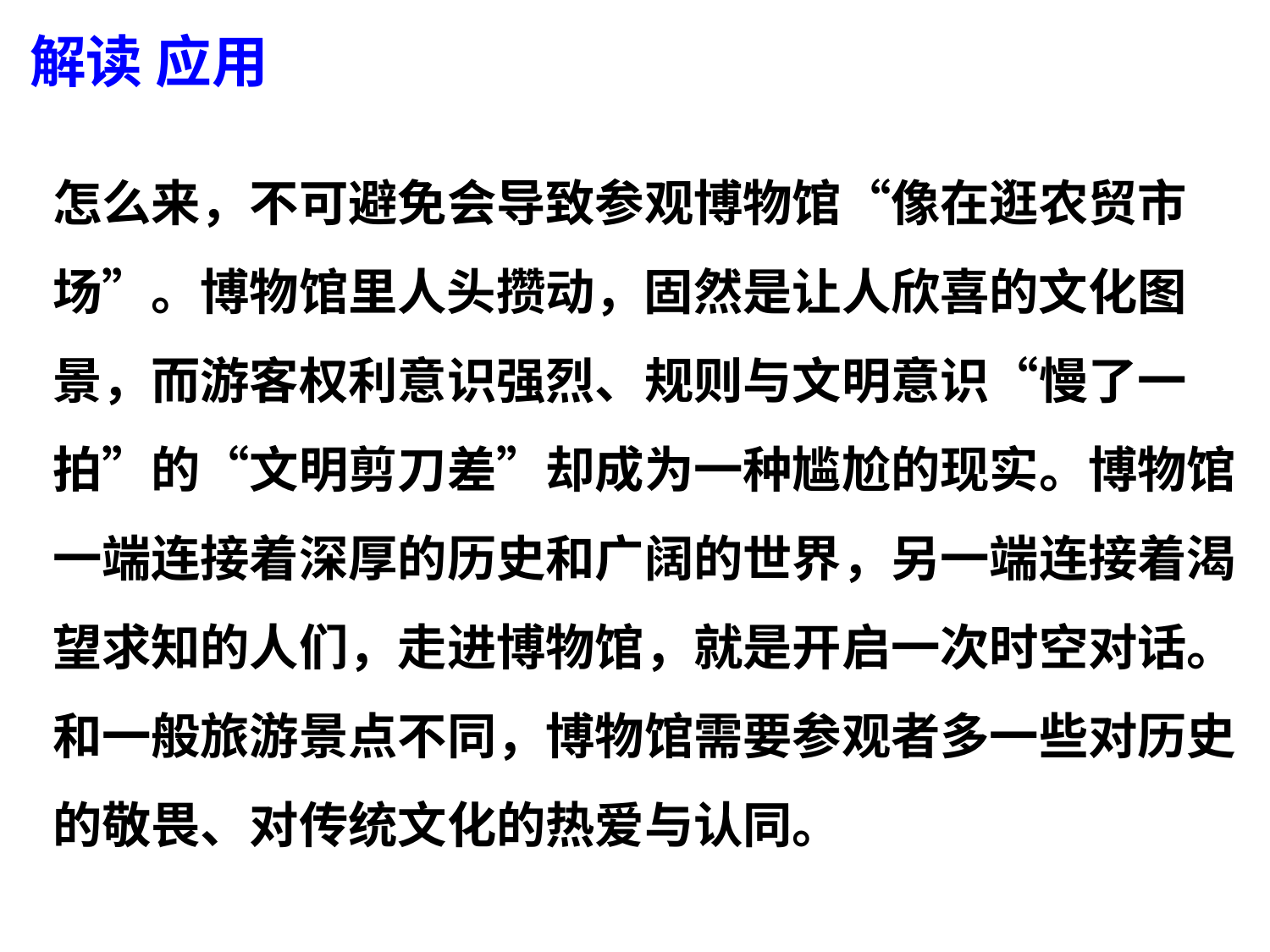

解读 应用
怎么来，不可避免会导致参观博物馆“像在逛农贸市场”。博物馆里人头攒动，固然是让人欣喜的文化图景，而游客权利意识强烈、规则与文明意识“慢了一拍”的“文明剪刀差”却成为一种尴尬的现实。博物馆一端连接着深厚的历史和广阔的世界，另一端连接着渴望求知的人们，走进博物馆，就是开启一次时空对话。和一般旅游景点不同，博物馆需要参观者多一些对历史的敬畏、对传统文化的热爱与认同。